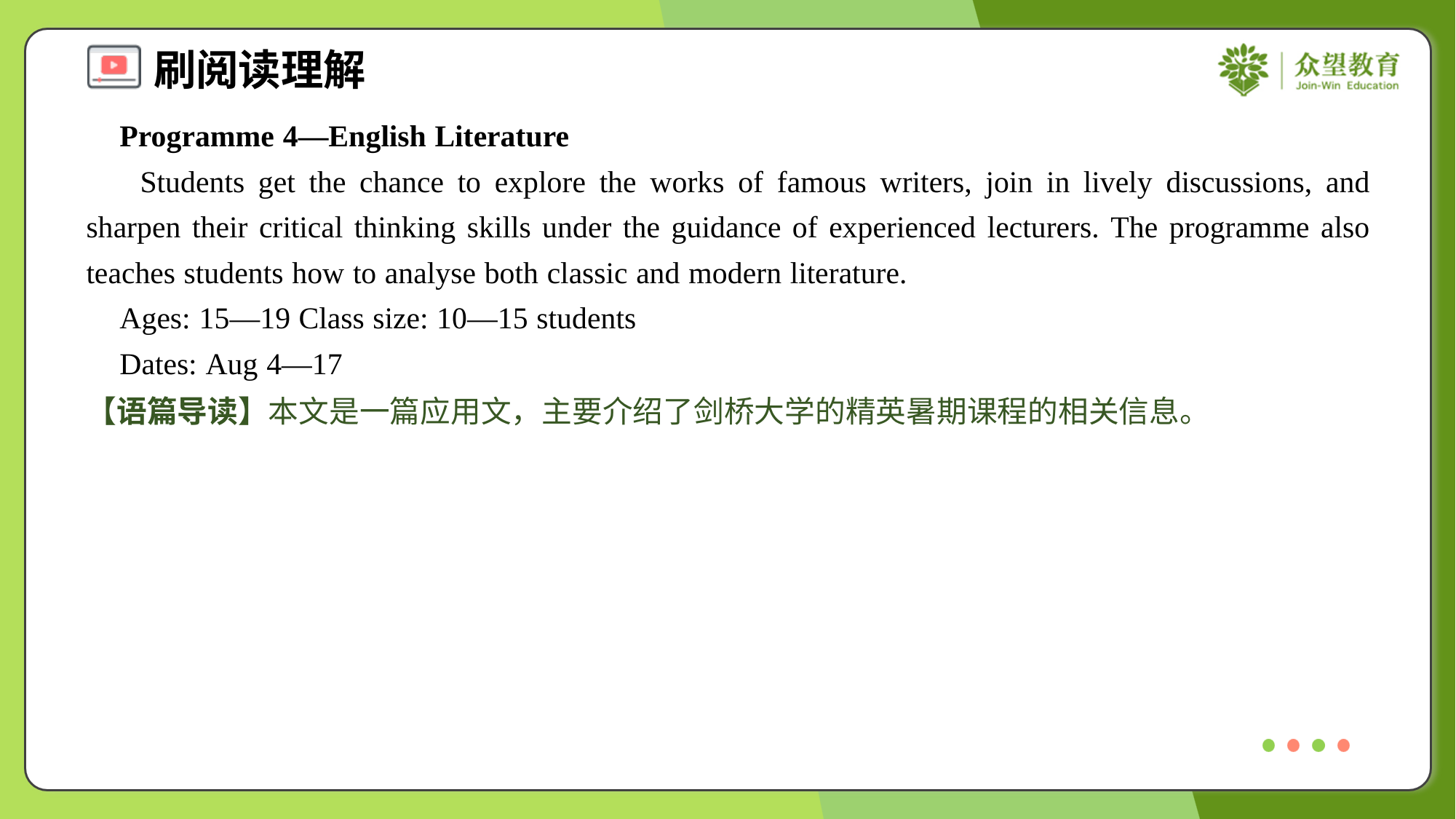

Programme 4—English Literature
    Students get the chance to explore the works of famous writers, join in lively discussions, and sharpen their critical thinking skills under the guidance of experienced lecturers. The programme also teaches students how to analyse both classic and modern literature.
    Ages: 15—19 Class size: 10—15 students
    Dates: Aug 4—17
【语篇导读】本文是一篇应用文，主要介绍了剑桥大学的精英暑期课程的相关信息。